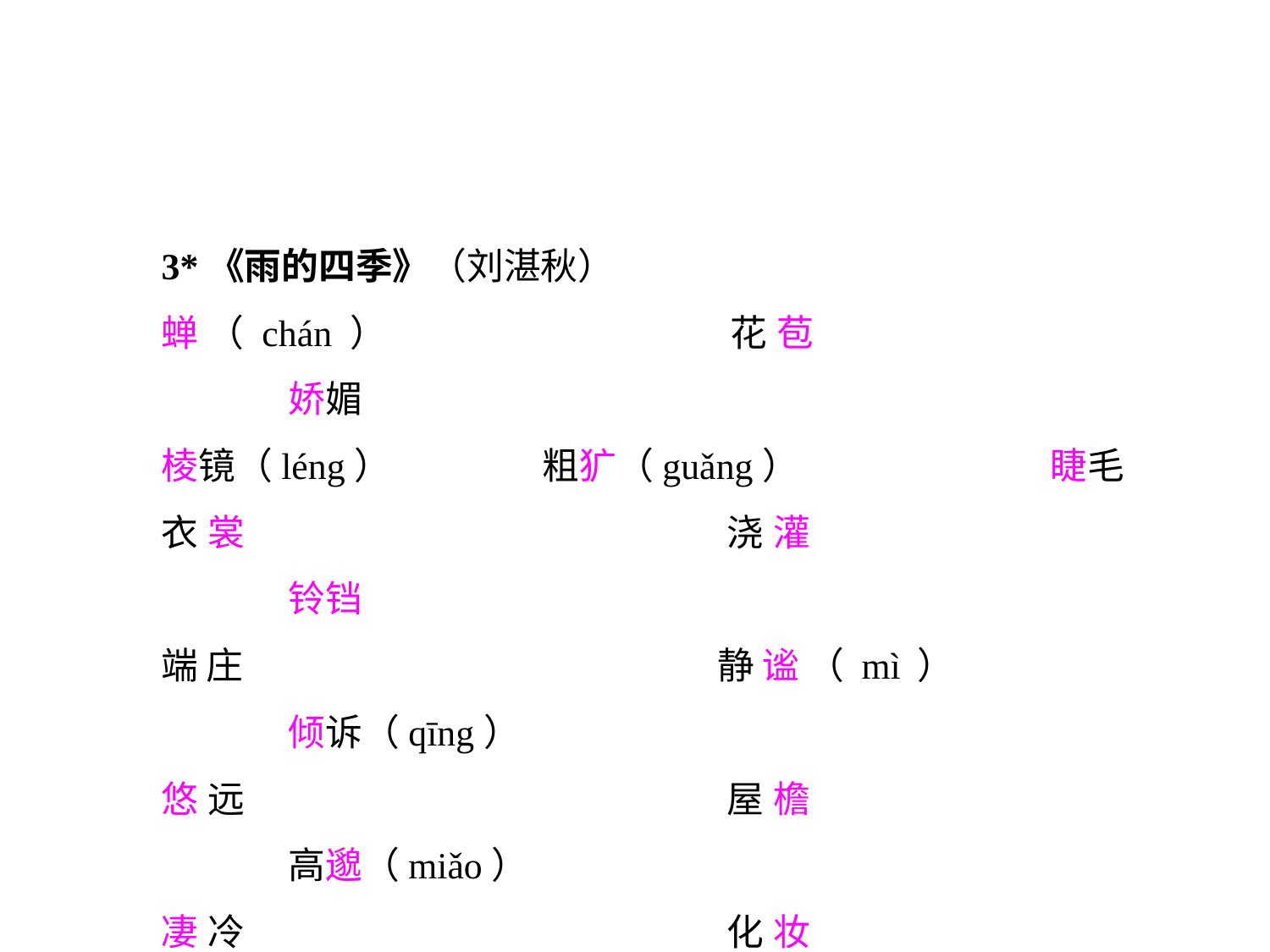

3*《雨的四季》（刘湛秋）
蝉（chán）			花苞				娇媚
棱镜（léng）		粗犷（guǎng）		睫毛
衣裳				浇灌				铃铛
端庄				静谧（mì）			倾诉（qīng）
悠远				屋檐				高邈（miǎo）
凄冷				化妆				莅临（lì）
造访				吝啬（lìn sè）		瓢泼